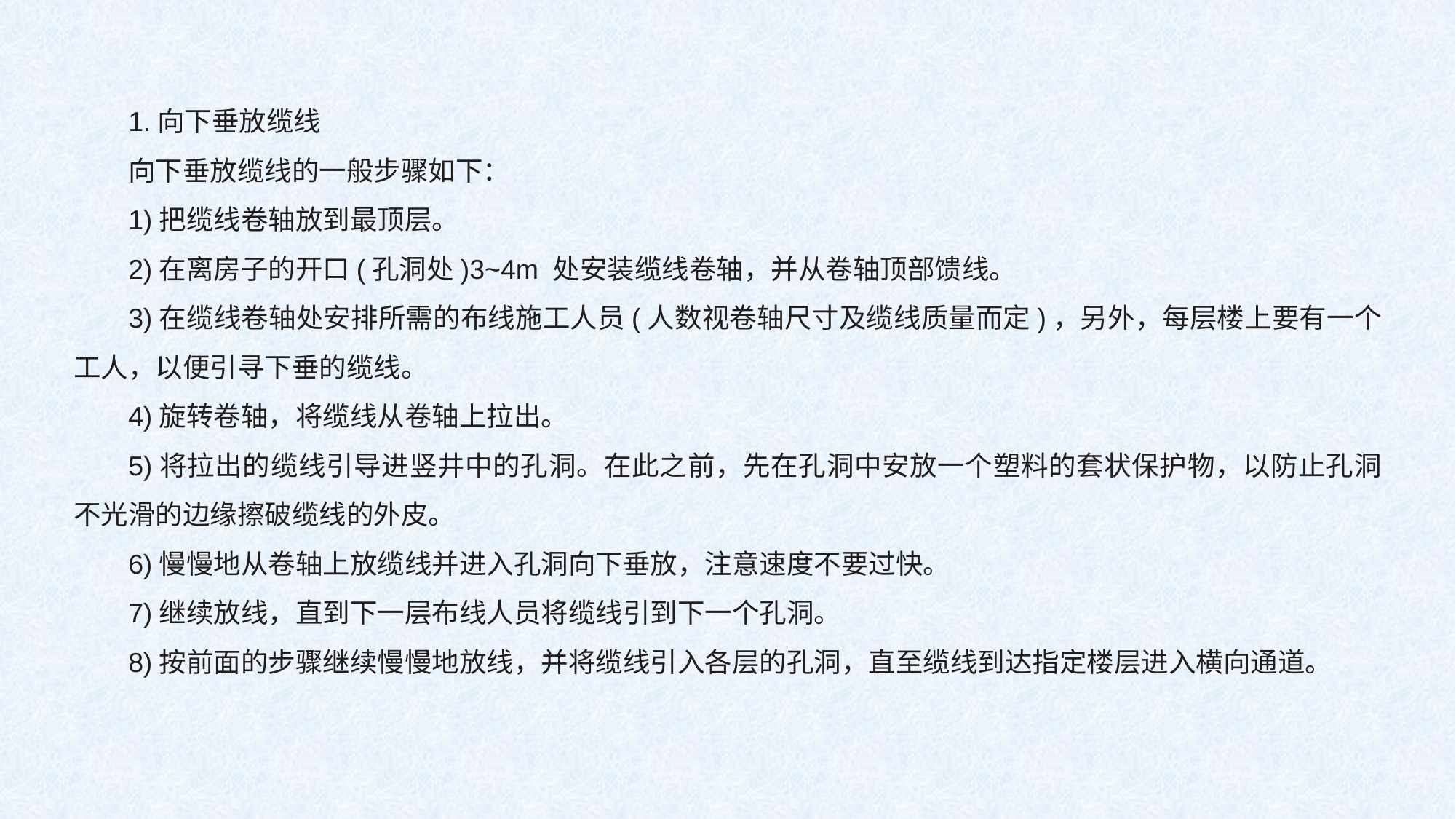

1.向下垂放缆线
向下垂放缆线的一般步骤如下：
1)把缆线卷轴放到最顶层。
2)在离房子的开口(孔洞处)3~4m 处安装缆线卷轴，并从卷轴顶部馈线。
3)在缆线卷轴处安排所需的布线施工人员(人数视卷轴尺寸及缆线质量而定)，另外，每层楼上要有一个工人，以便引寻下垂的缆线。
4)旋转卷轴，将缆线从卷轴上拉出。
5)将拉出的缆线引导进竖井中的孔洞。在此之前，先在孔洞中安放一个塑料的套状保护物，以防止孔洞不光滑的边缘擦破缆线的外皮。
6)慢慢地从卷轴上放缆线并进入孔洞向下垂放，注意速度不要过快。
7)继续放线，直到下一层布线人员将缆线引到下一个孔洞。
8)按前面的步骤继续慢慢地放线，并将缆线引入各层的孔洞，直至缆线到达指定楼层进入横向通道。